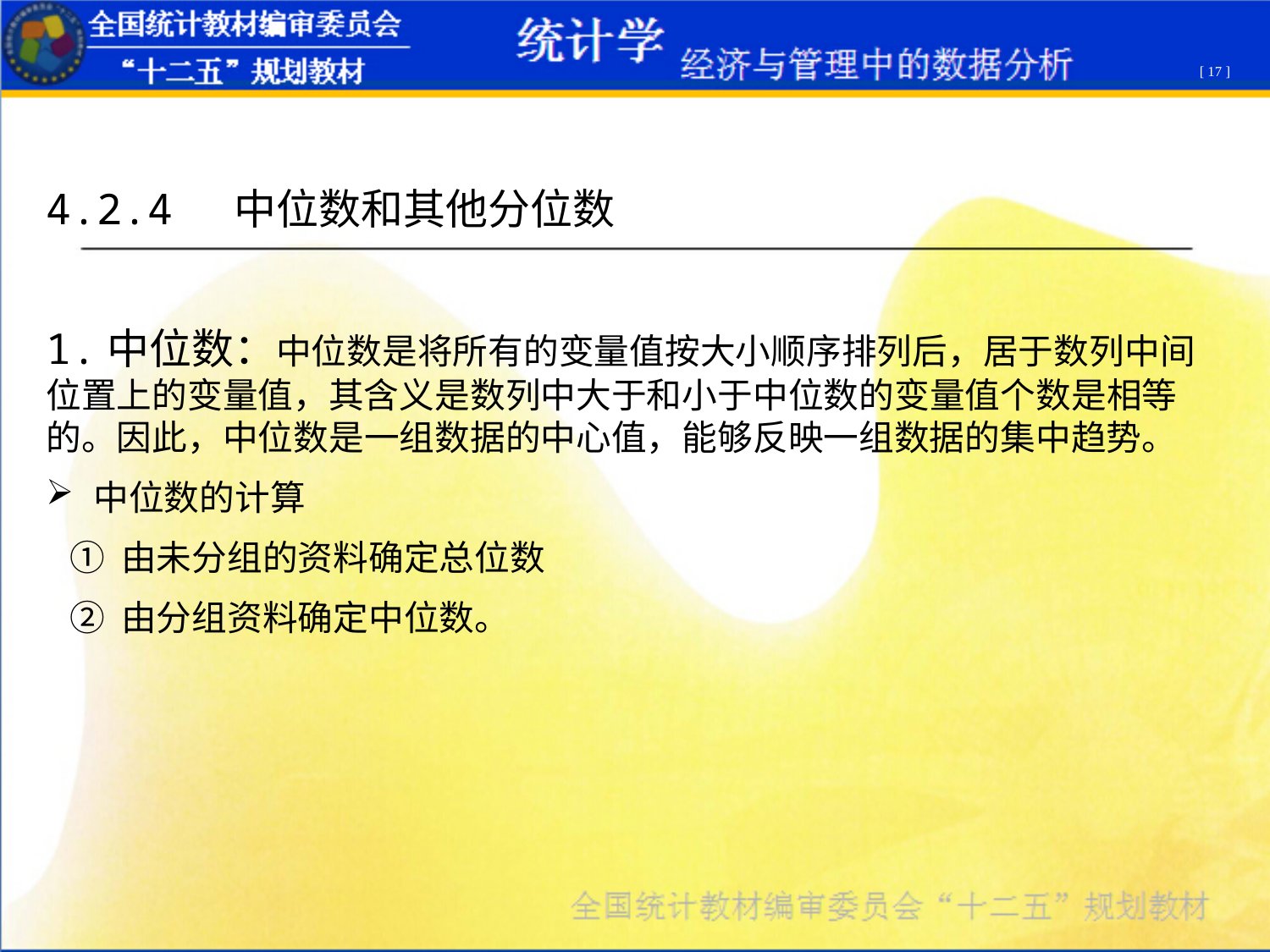

[ 17 ]
4.2.4  中位数和其他分位数
1.中位数：中位数是将所有的变量值按大小顺序排列后，居于数列中间位置上的变量值，其含义是数列中大于和小于中位数的变量值个数是相等的。因此，中位数是一组数据的中心值，能够反映一组数据的集中趋势。
中位数的计算
   ① 由未分组的资料确定总位数
   ② 由分组资料确定中位数。